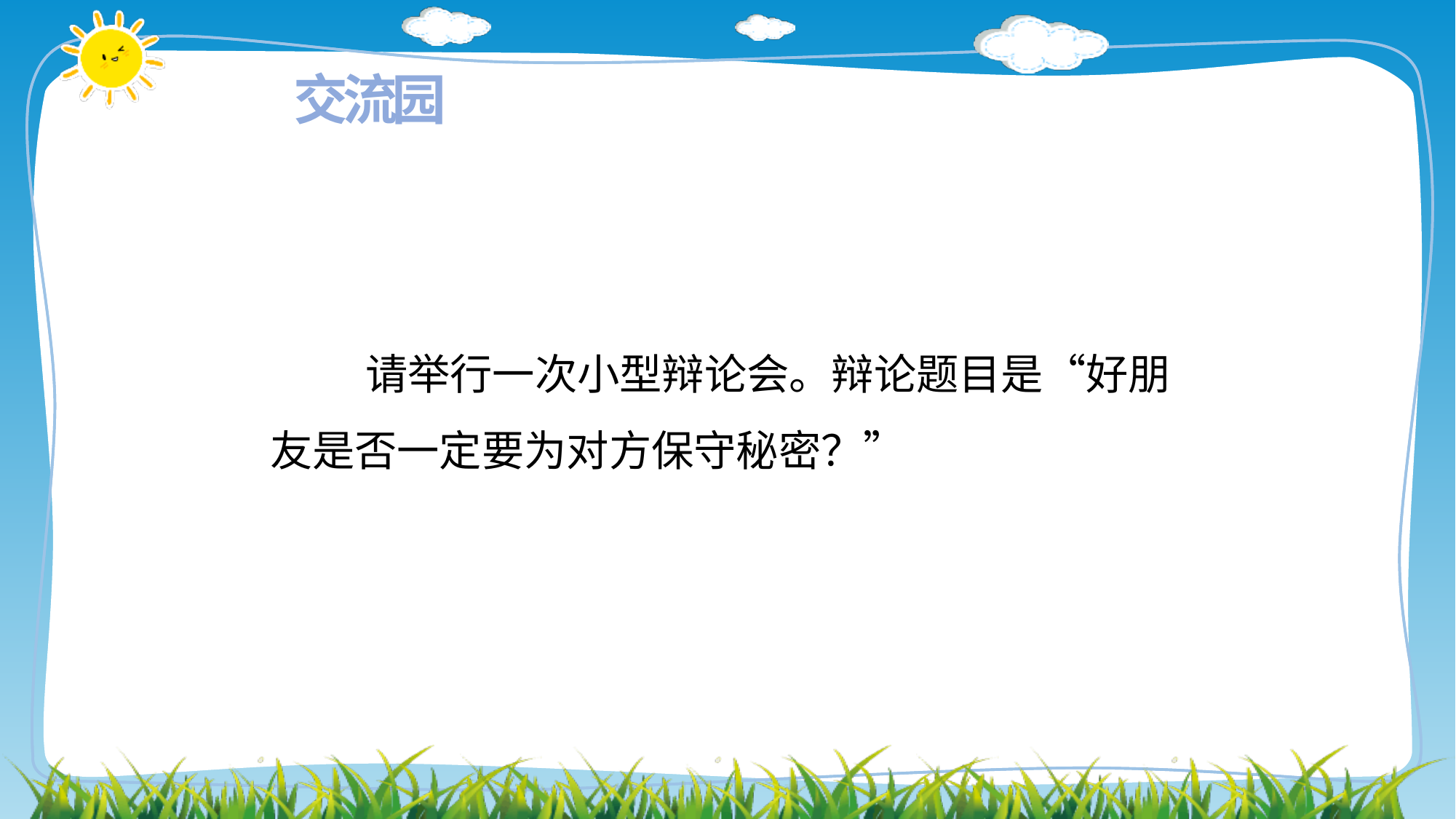

交流园
         请举行一次小型辩论会。辩论题目是“好朋友是否一定要为对方保守秘密？”